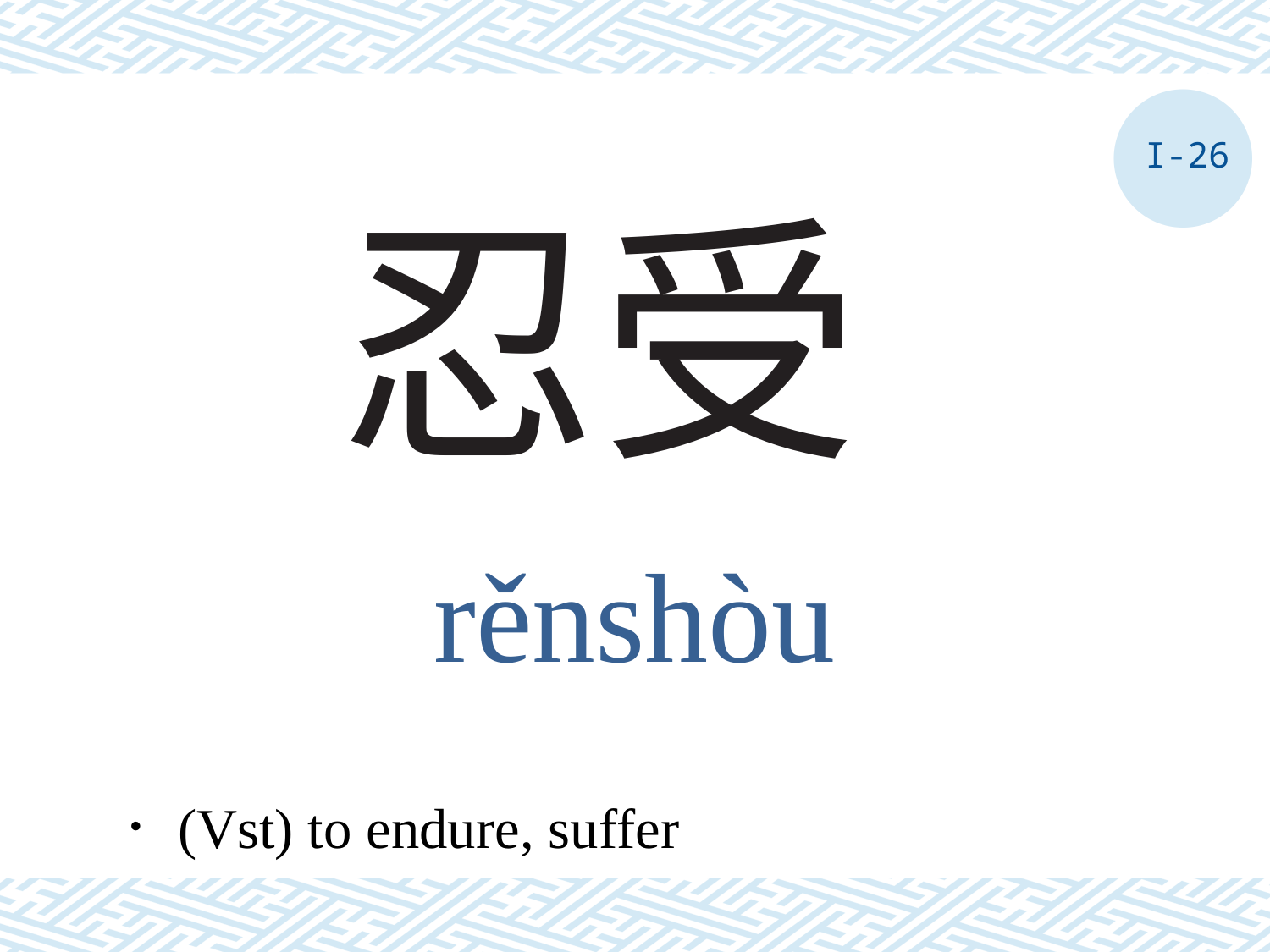

I-26

# 忍受
rěnshòu
．(Vst) to endure, suffer